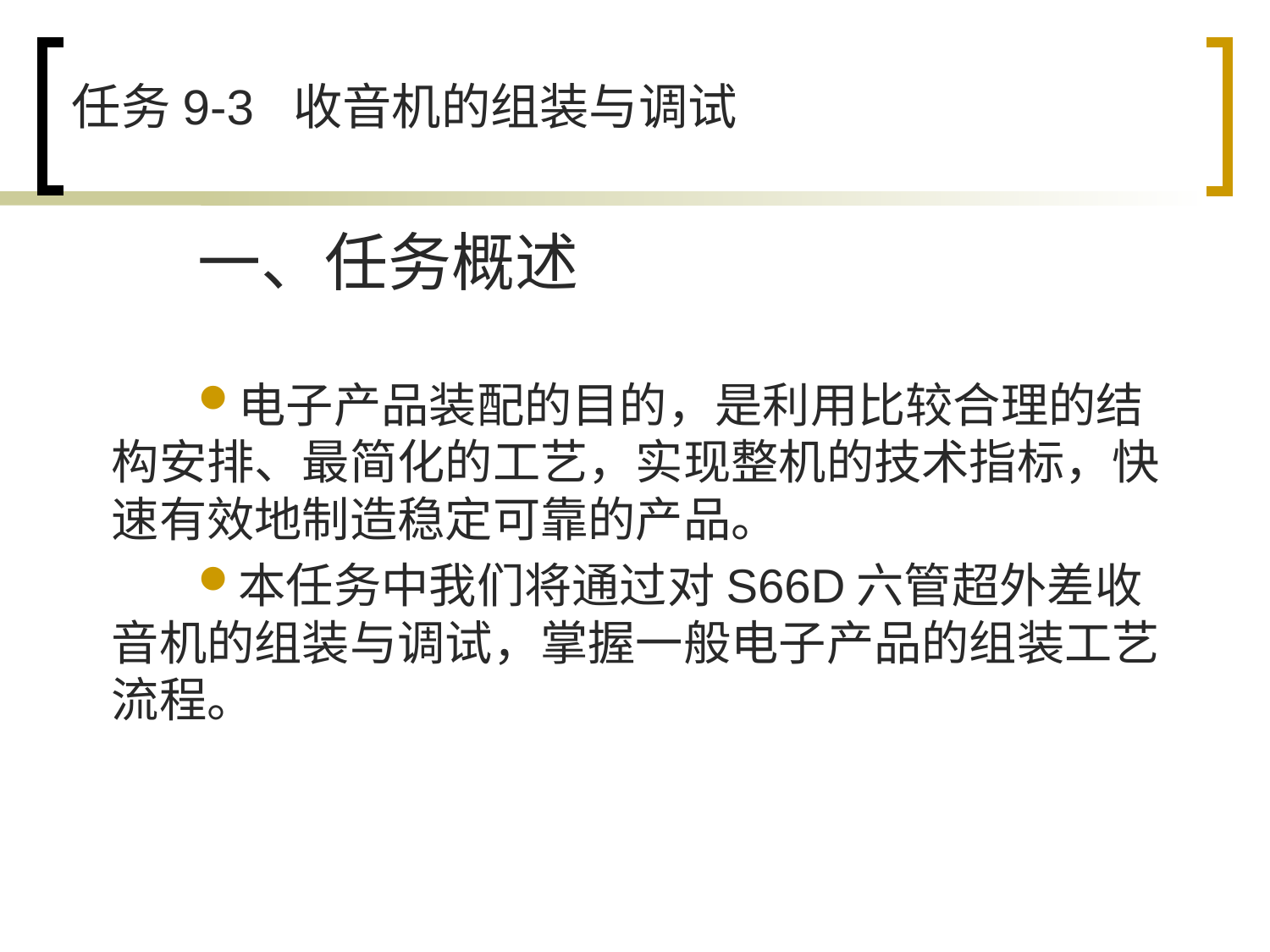

一、任务概述

电子产品装配的目的，是利用比较合理的结构安排、最简化的工艺，实现整机的技术指标，快速有效地制造稳定可靠的产品。
本任务中我们将通过对S66D六管超外差收音机的组装与调试，掌握一般电子产品的组装工艺流程。